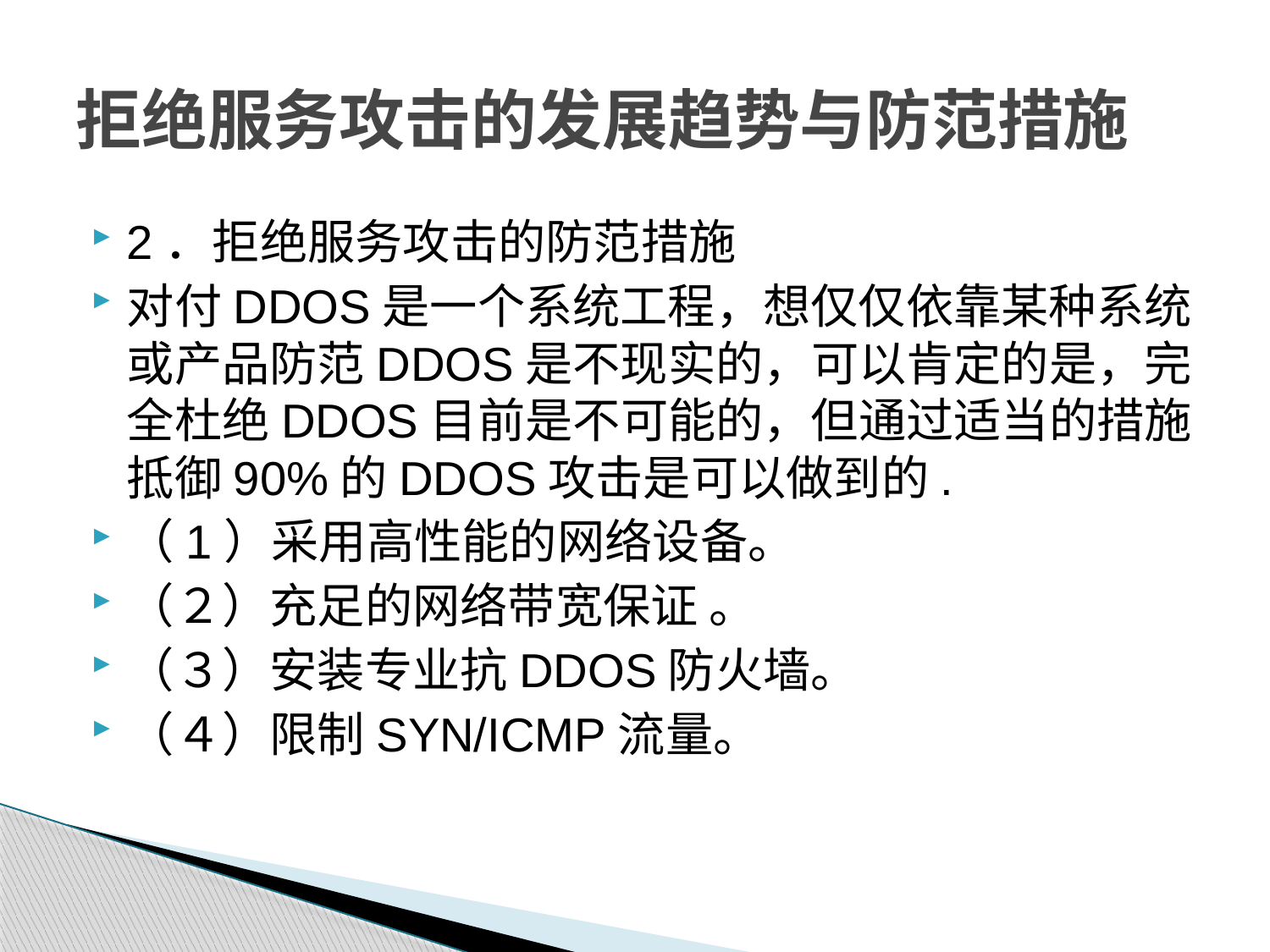

# 拒绝服务攻击的发展趋势与防范措施
2．拒绝服务攻击的防范措施
对付DDOS是一个系统工程，想仅仅依靠某种系统或产品防范DDOS是不现实的，可以肯定的是，完全杜绝DDOS目前是不可能的，但通过适当的措施抵御90%的DDOS攻击是可以做到的.
（1）采用高性能的网络设备。
（２）充足的网络带宽保证 。
（３）安装专业抗DDOS防火墙。
（４）限制SYN/ICMP流量。